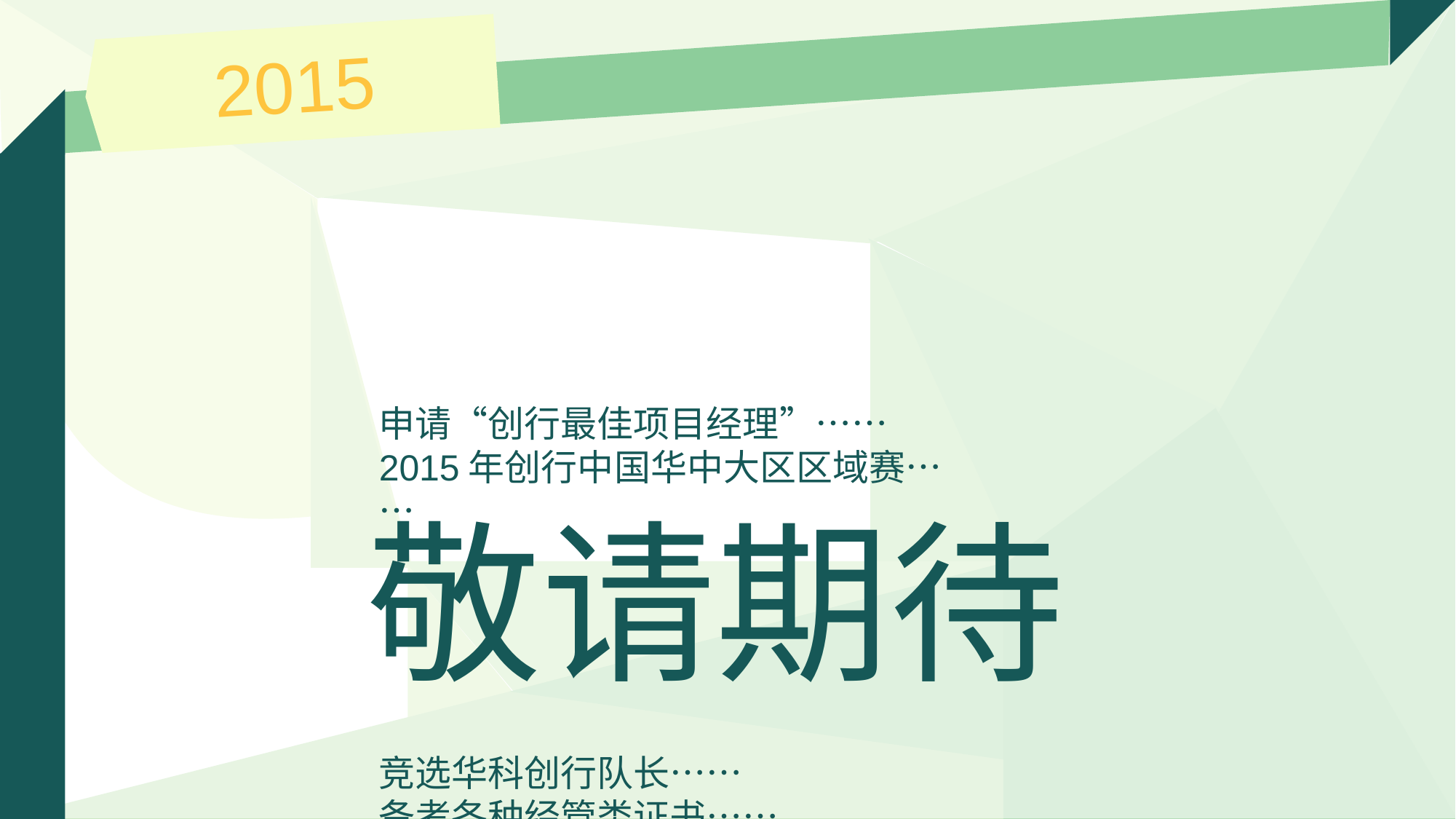

2015

申请“创行最佳项目经理”……
2015年创行中国华中大区区域赛……

竞选华科创行队长……
备考各种经管类证书……
敬请期待